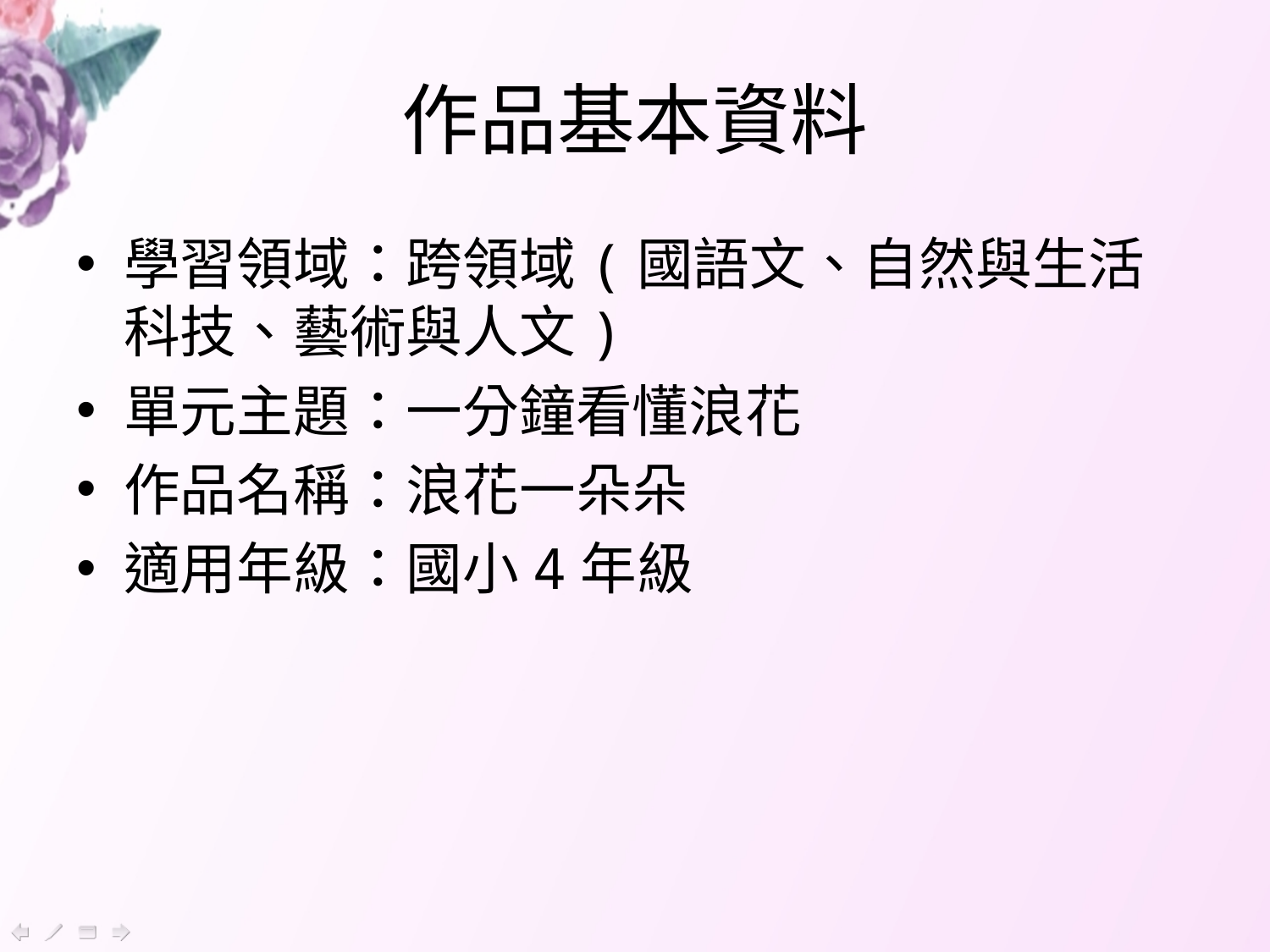

# 作品基本資料
學習領域：跨領域(國語文、自然與生活科技、藝術與人文)
單元主題：一分鐘看懂浪花
作品名稱：浪花一朵朵
適用年級：國小4年級